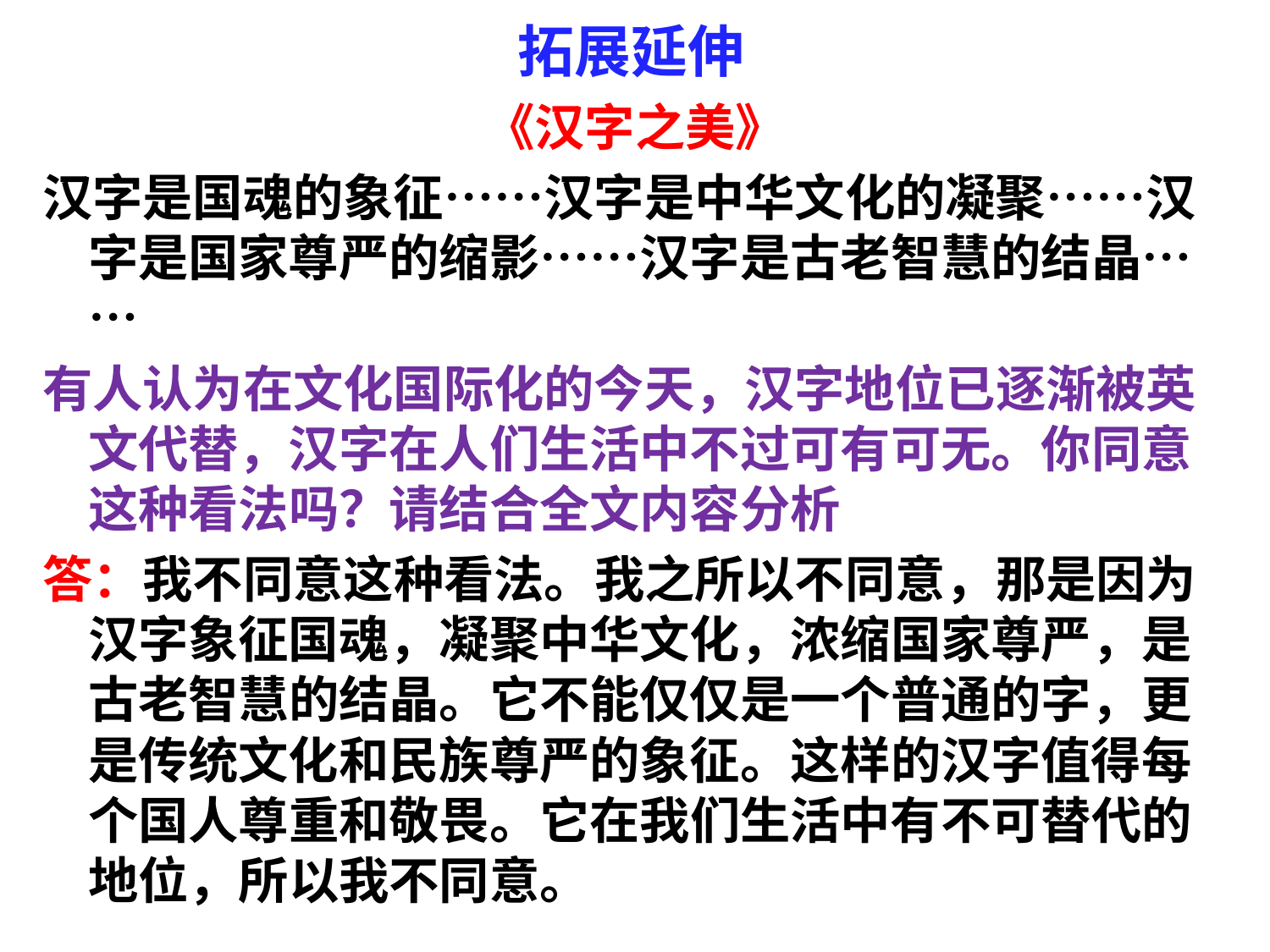

# 拓展延伸
《汉字之美》
汉字是国魂的象征……汉字是中华文化的凝聚……汉字是国家尊严的缩影……汉字是古老智慧的结晶……
有人认为在文化国际化的今天，汉字地位已逐渐被英文代替，汉字在人们生活中不过可有可无。你同意这种看法吗？请结合全文内容分析
答：我不同意这种看法。我之所以不同意，那是因为汉字象征国魂，凝聚中华文化，浓缩国家尊严，是古老智慧的结晶。它不能仅仅是一个普通的字，更是传统文化和民族尊严的象征。这样的汉字值得每个国人尊重和敬畏。它在我们生活中有不可替代的地位，所以我不同意。